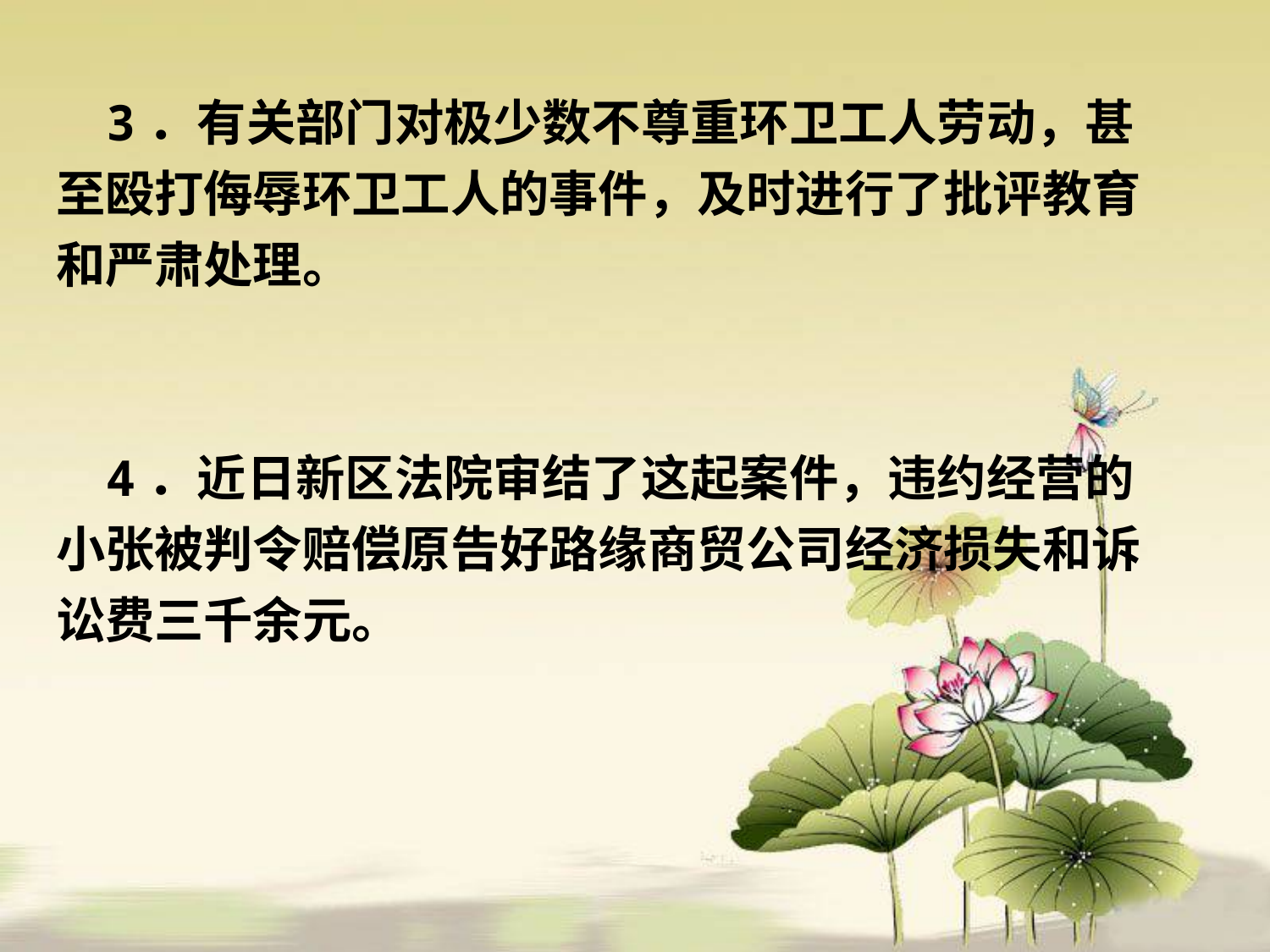

3．有关部门对极少数不尊重环卫工人劳动，甚至殴打侮辱环卫工人的事件，及时进行了批评教育和严肃处理。

4．近日新区法院审结了这起案件，违约经营的小张被判令赔偿原告好路缘商贸公司经济损失和诉讼费三千余元。